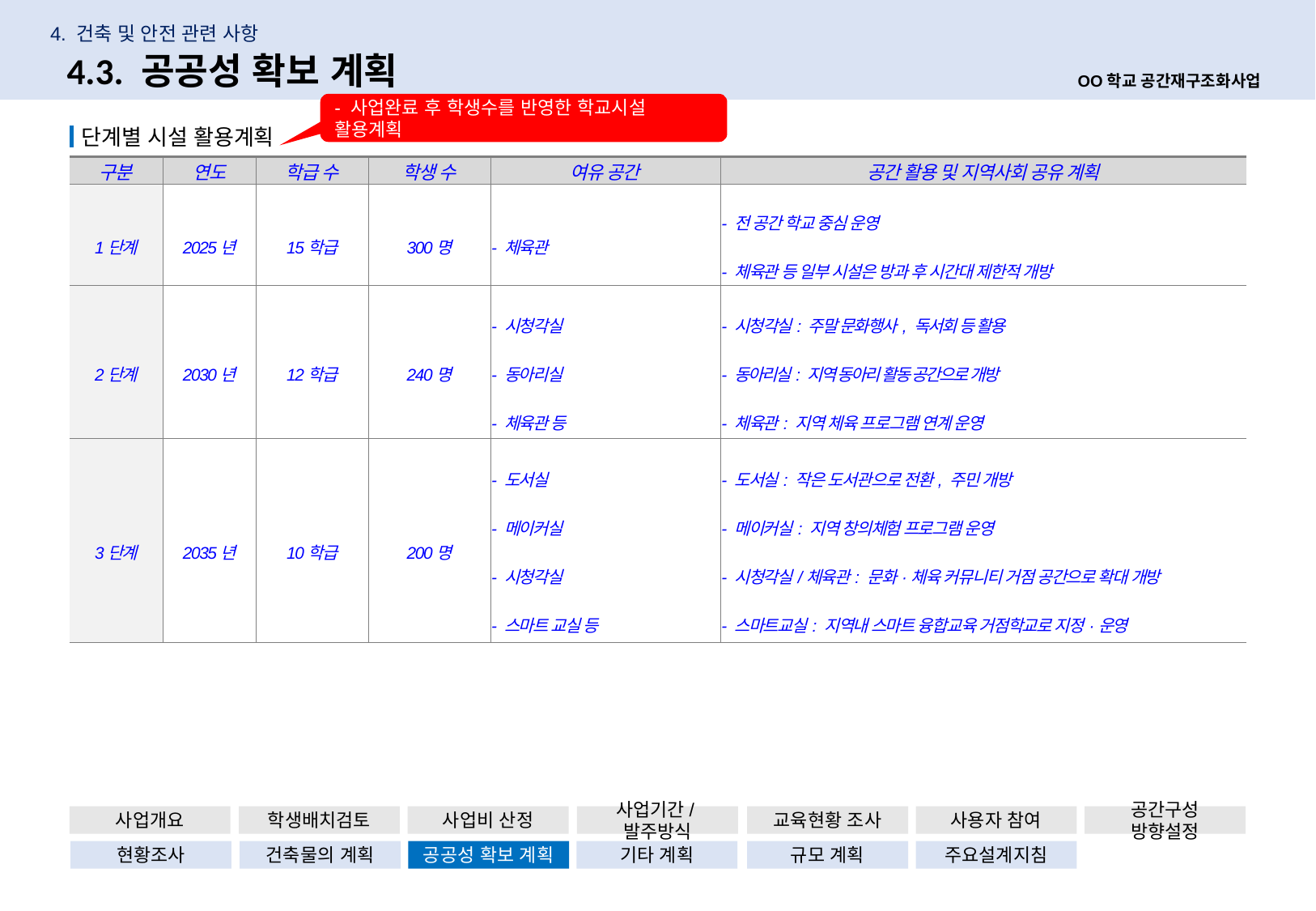

4. 건축 및 안전 관련 사항
32
4.3. 공공성 확보 계획
OO학교 공간재구조화사업
- 사업완료 후 학생수를 반영한 학교시설 활용계획
단계별 시설 활용계획
| 구분 | 연도 | 학급 수 | 학생 수 | 여유 공간 | 공간 활용 및 지역사회 공유 계획 |
| --- | --- | --- | --- | --- | --- |
| 1단계 | 2025년 | 15학급 | 300명 | - 체육관 | - 전 공간 학교 중심 운영 - 체육관 등 일부 시설은 방과 후 시간대 제한적 개방 |
| 2단계 | 2030년 | 12학급 | 240명 | - 시청각실 - 동아리실 - 체육관 등 | - 시청각실: 주말 문화행사, 독서회 등 활용 - 동아리실: 지역 동아리 활동 공간으로 개방 - 체육관: 지역 체육 프로그램 연계 운영 |
| 3단계 | 2035년 | 10학급 | 200명 | - 도서실 - 메이커실 - 시청각실 - 스마트 교실 등 | - 도서실: 작은 도서관으로 전환, 주민 개방 - 메이커실: 지역 창의체험 프로그램 운영 - 시청각실/체육관: 문화·체육 커뮤니티 거점 공간으로 확대 개방 - 스마트교실: 지역내 스마트 융합교육 거점학교로 지정·운영 |
사업개요
학생배치검토
사업비 산정
사업기간/발주방식
교육현황 조사
사용자 참여
공간구성 방향설정
현황조사
건축물의 계획
공공성 확보 계획
기타 계획
규모 계획
주요설계지침